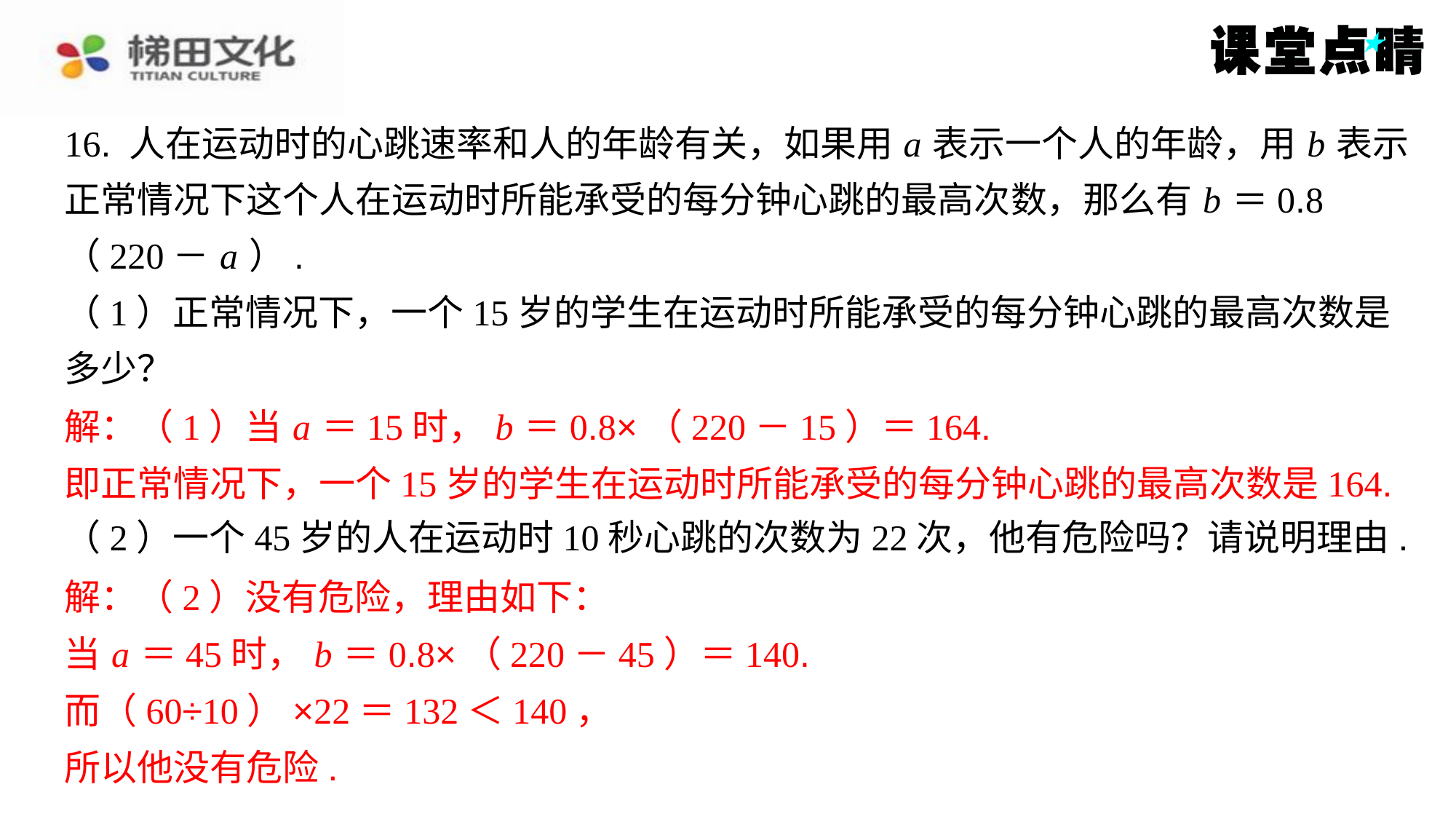

16. 人在运动时的心跳速率和人的年龄有关，如果用 a 表示一个人的年龄，用 b 表示
正常情况下这个人在运动时所能承受的每分钟心跳的最高次数，那么有 b ＝0.8
（220－ a ）.
（1）正常情况下，一个15岁的学生在运动时所能承受的每分钟心跳的最高次数是
多少？
解：（1）当 a ＝15时， b ＝0.8×（220－15）＝164.
即正常情况下，一个15岁的学生在运动时所能承受的每分钟心跳的最高次数是164.
（2）一个45岁的人在运动时10秒心跳的次数为22次，他有危险吗？请说明理由.
解：（2）没有危险，理由如下：
当 a ＝45时， b ＝0.8×（220－45）＝140.
而（60÷10）×22＝132＜140，
所以他没有危险.
解：（1）当 a ＝15时， b ＝0.8×（220－15）＝164.
即正常情况下，一个15岁的学生在运动时所能承受的每分钟心跳的最高次数是164.
解：（2）没有危险，理由如下：
当 a ＝45时， b ＝0.8×（220－45）＝140.
而（60÷10）×22＝132＜140，
所以他没有危险.